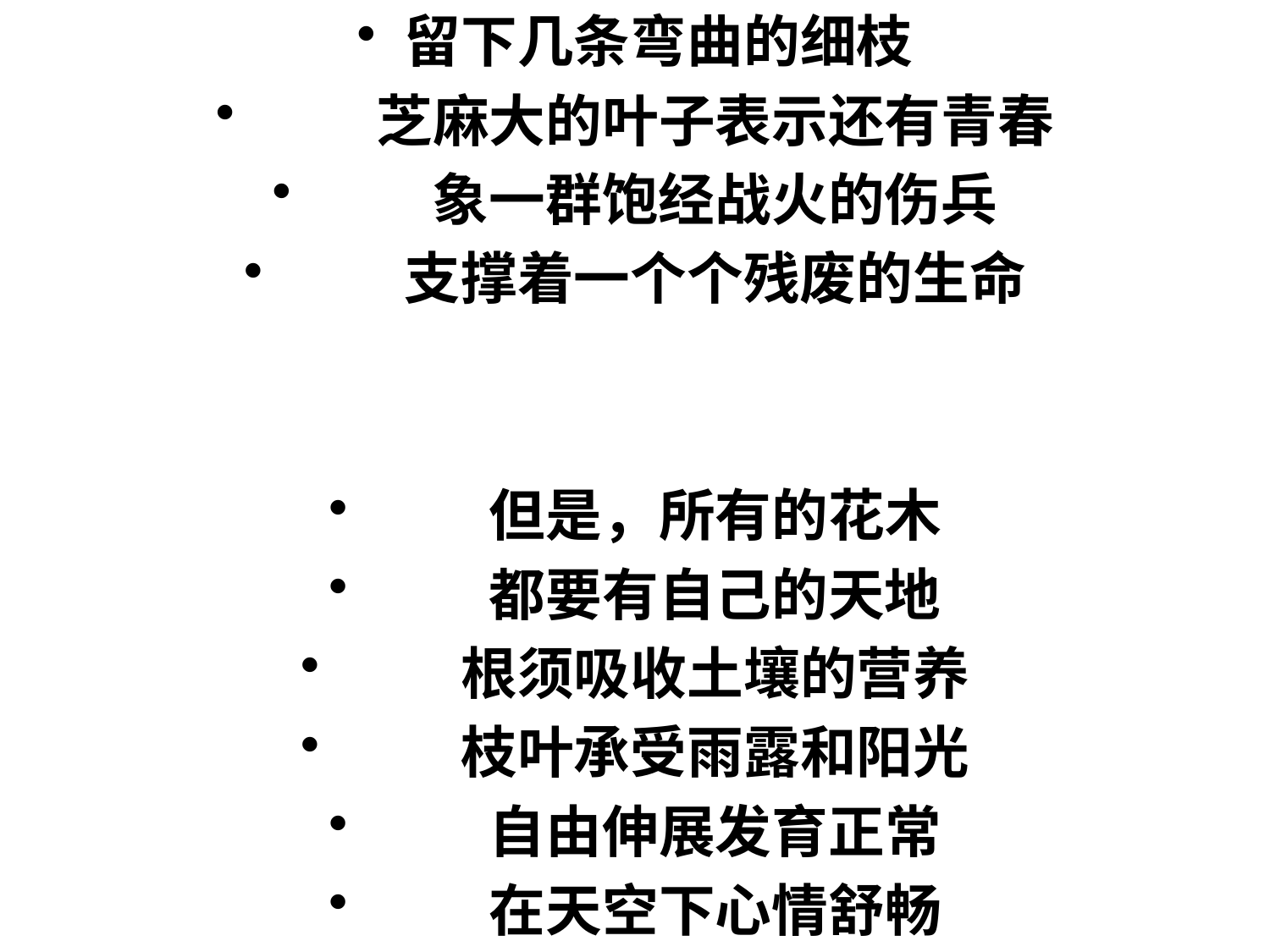

留下几条弯曲的细枝
　　芝麻大的叶子表示还有青春
　　象一群饱经战火的伤兵
　　支撑着一个个残废的生命

　　但是，所有的花木
　　都要有自己的天地
　　根须吸收土壤的营养
　　枝叶承受雨露和阳光
　　自由伸展发育正常
　　在天空下心情舒畅